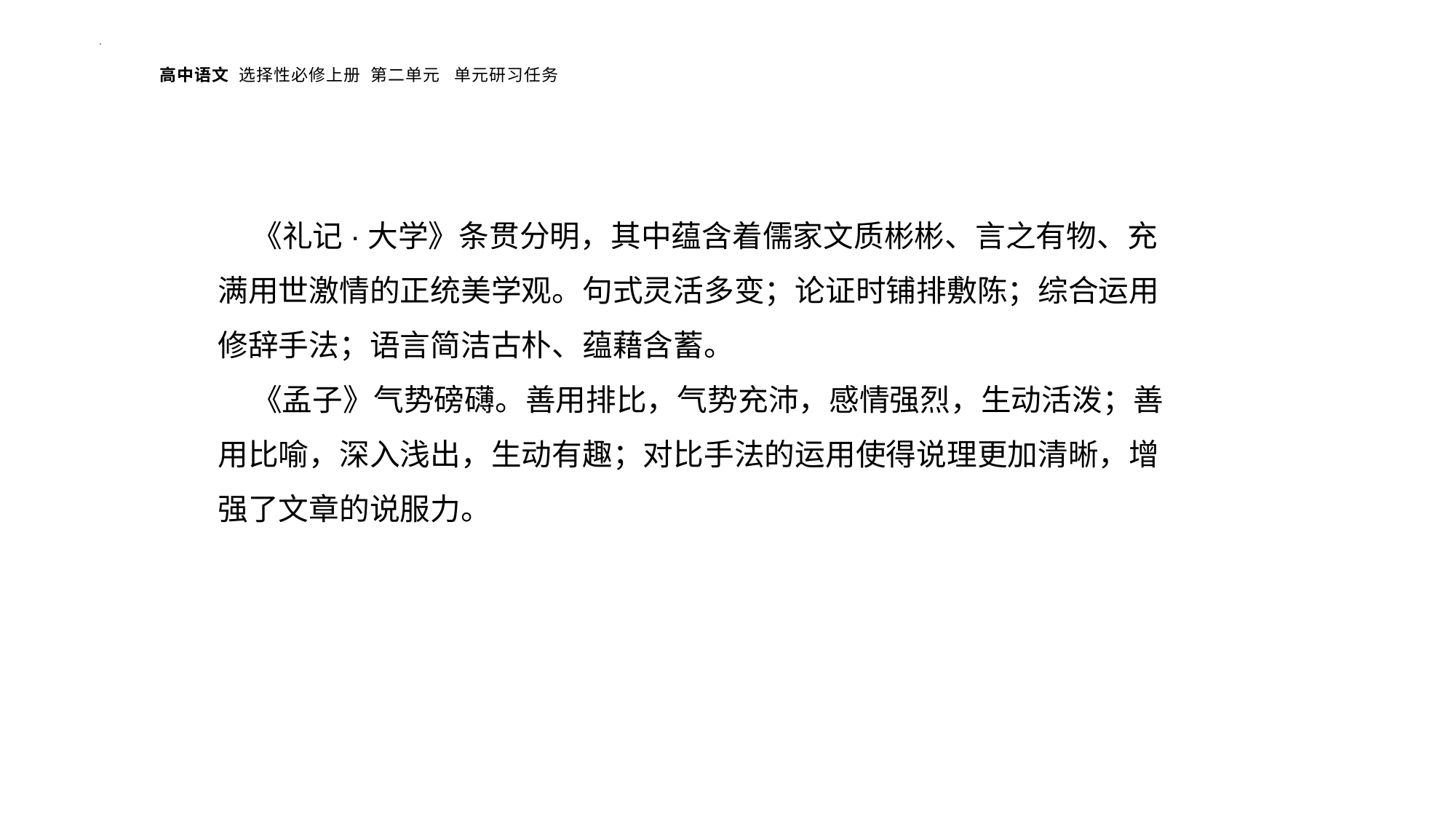

《礼记·大学》条贯分明，其中蕴含着儒家文质彬彬、言之有物、充满用世激情的正统美学观。句式灵活多变；论证时铺排敷陈；综合运用修辞手法；语言简洁古朴、蕴藉含蓄。
    《孟子》气势磅礴。善用排比，气势充沛，感情强烈，生动活泼；善用比喻，深入浅出，生动有趣；对比手法的运用使得说理更加清晰，增强了文章的说服力。